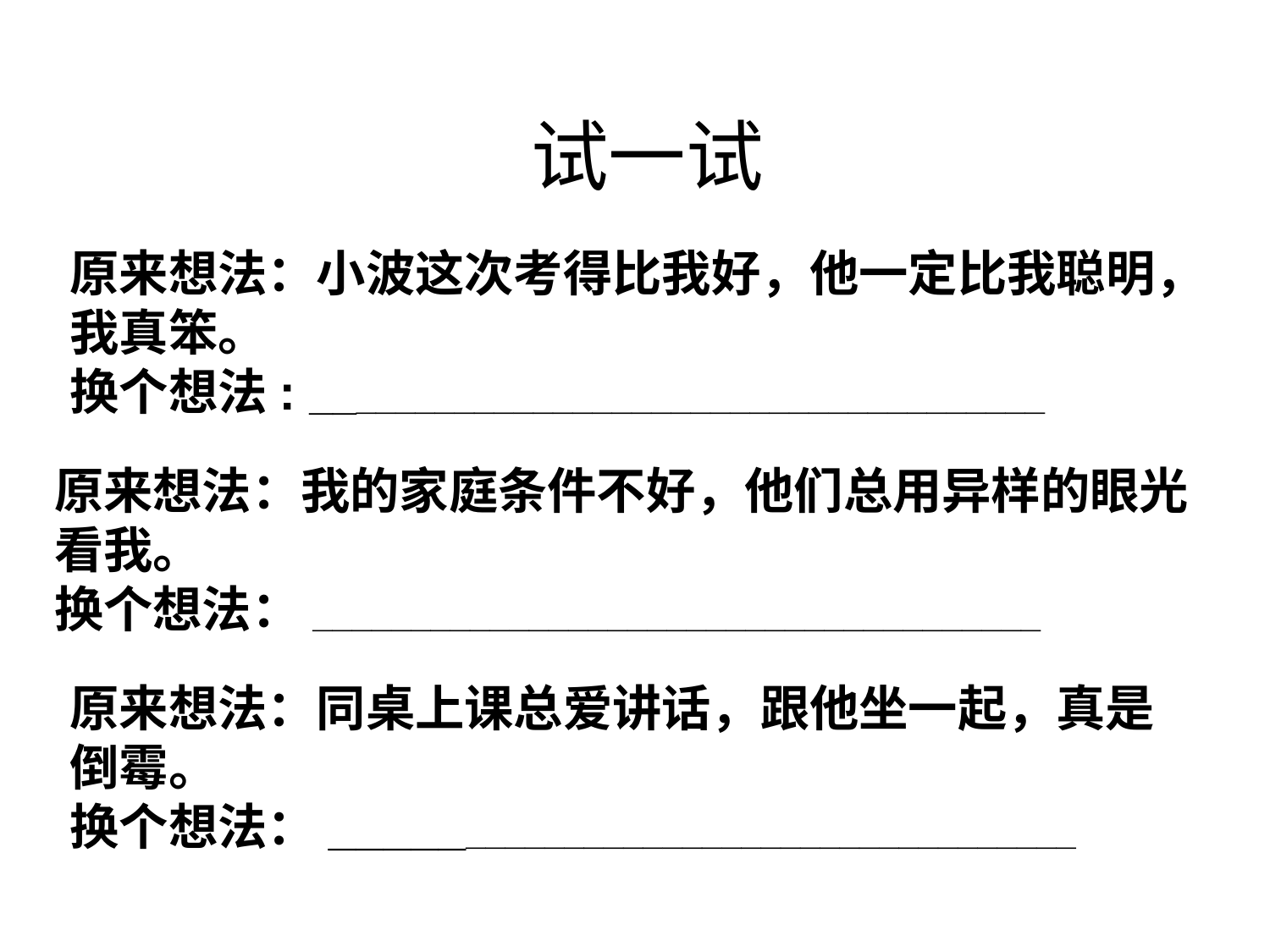

# 试一试
原来想法：小波这次考得比我好，他一定比我聪明，我真笨。
换个想法: _____________________________________
原来想法：我的家庭条件不好，他们总用异样的眼光看我。
换个想法：_____________________________________
原来想法：同桌上课总爱讲话，跟他坐一起，真是倒霉。
换个想法：____________________________________